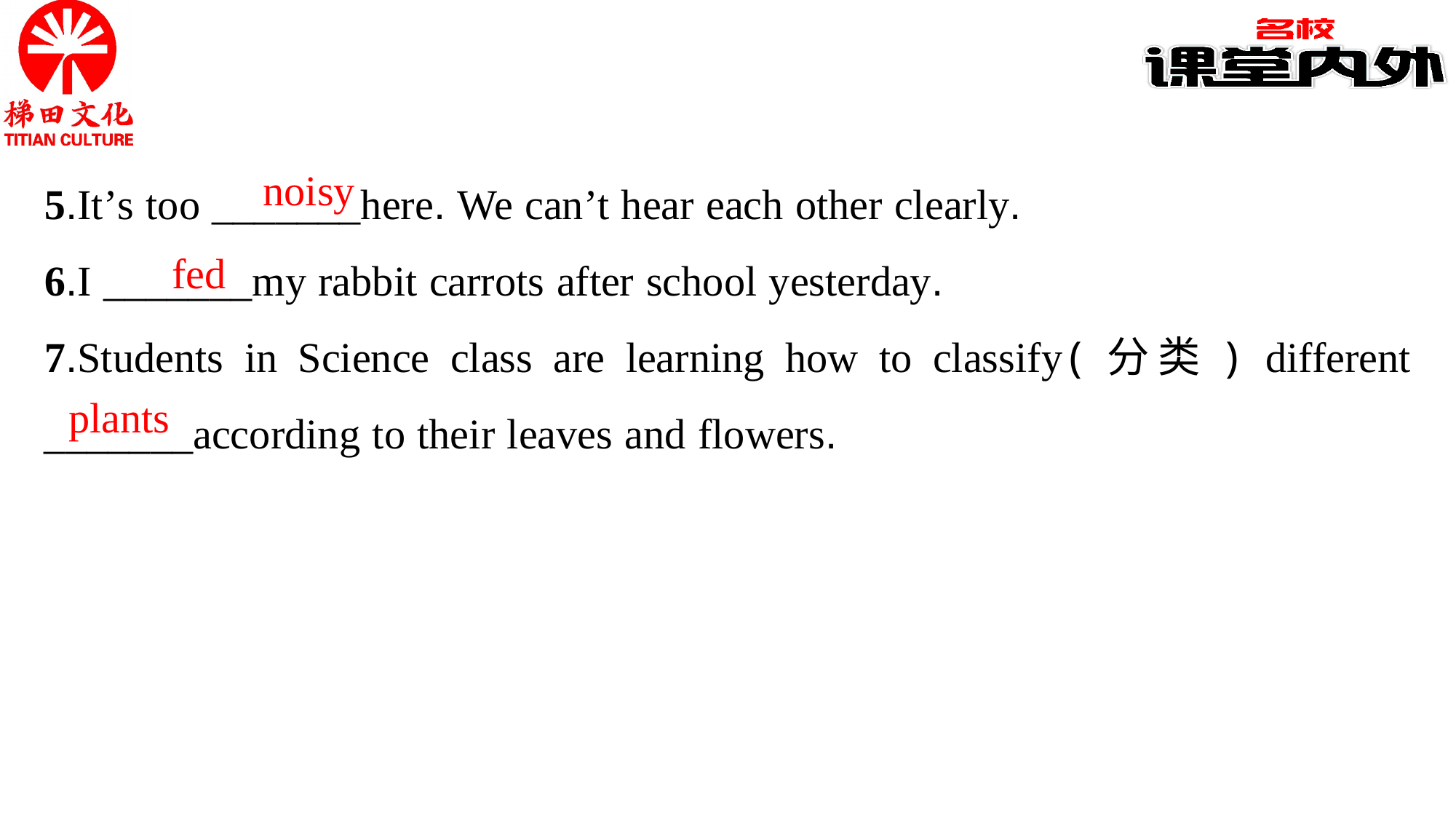

5.It’s too _______here. We can’t hear each other clearly.
6.I _______my rabbit carrots after school yesterday.
7.Students in Science class are learning how to classify(分类) different _______according to their leaves and flowers.
noisy
fed
plants